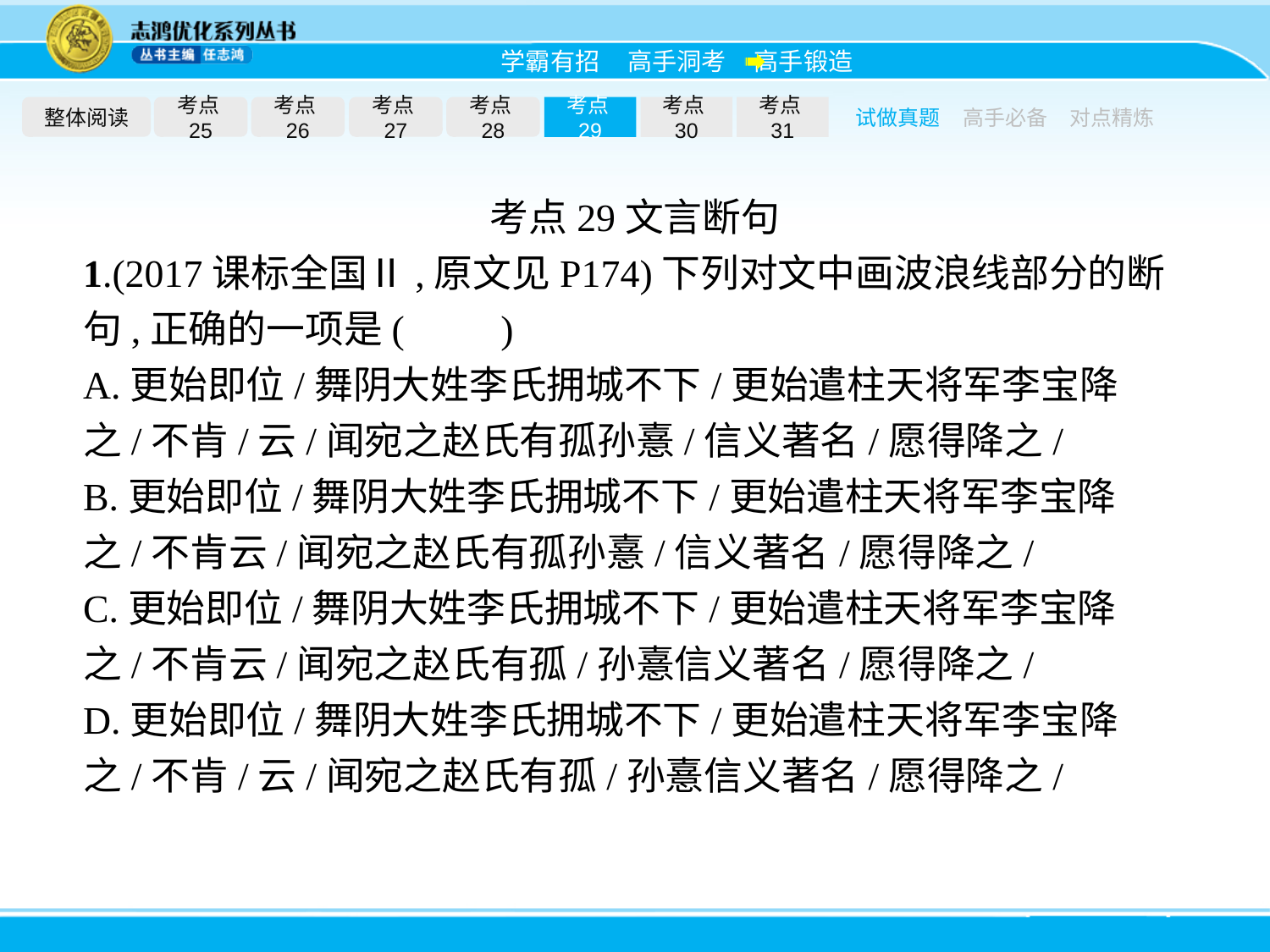

整体阅读
考点25
考点26
考点27
考点28
考点29
考点30
考点31
试做真题
高手必备
对点精炼
考点29文言断句
1.(2017课标全国Ⅱ,原文见P174)下列对文中画波浪线部分的断句,正确的一项是(　　)
A.更始即位/舞阴大姓李氏拥城不下/更始遣柱天将军李宝降之/不肯/云/闻宛之赵氏有孤孙憙/信义著名/愿得降之/
B.更始即位/舞阴大姓李氏拥城不下/更始遣柱天将军李宝降之/不肯云/闻宛之赵氏有孤孙憙/信义著名/愿得降之/
C.更始即位/舞阴大姓李氏拥城不下/更始遣柱天将军李宝降之/不肯云/闻宛之赵氏有孤/孙憙信义著名/愿得降之/
D.更始即位/舞阴大姓李氏拥城不下/更始遣柱天将军李宝降之/不肯/云/闻宛之赵氏有孤/孙憙信义著名/愿得降之/